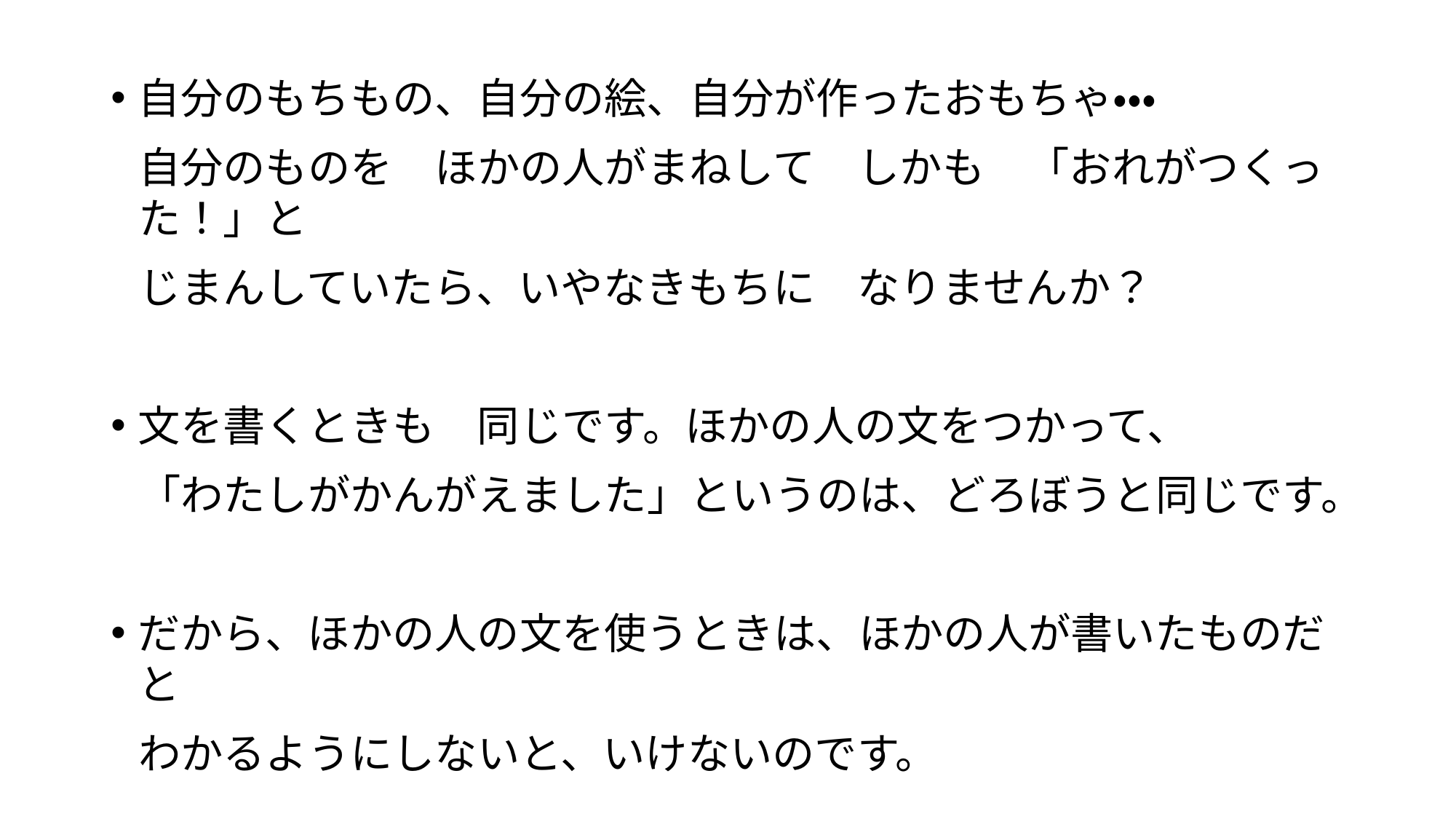

自分のもちもの、自分の絵、自分が作ったおもちゃ・・・
自分のものを　ほかの人がまねして　しかも　「おれがつくった！」と
じまんしていたら、いやなきもちに　なりませんか？

文を書くときも　同じです。ほかの人の文をつかって、
「わたしがかんがえました」というのは、どろぼうと同じです。

だから、ほかの人の文を使うときは、ほかの人が書いたものだと
わかるようにしないと、いけないのです。